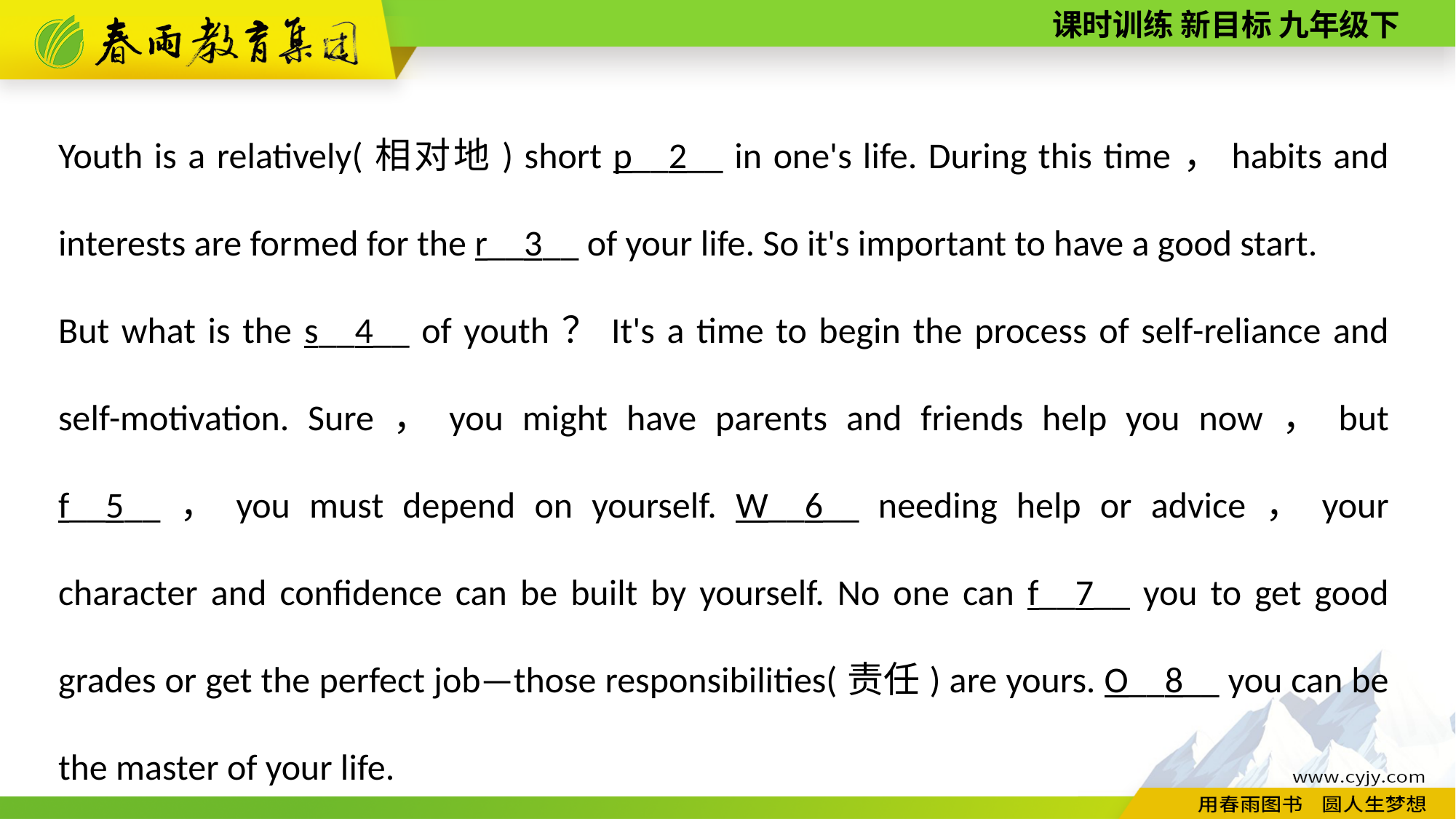

Youth is a relatively(相对地) short p__2__ in one's life. During this time，habits and interests are formed for the r__3__ of your life. So it's important to have a good start.
But what is the s__4__ of youth？It's a time to begin the process of self­-reliance and self­-motivation. Sure，you might have parents and friends help you now，but f__5__，you must depend on yourself. W__6__ needing help or advice，your character and confidence can be built by yourself. No one can f__7__ you to get good grades or get the perfect job—those responsibilities(责任) are yours. O__8__ you can be the master of your life.